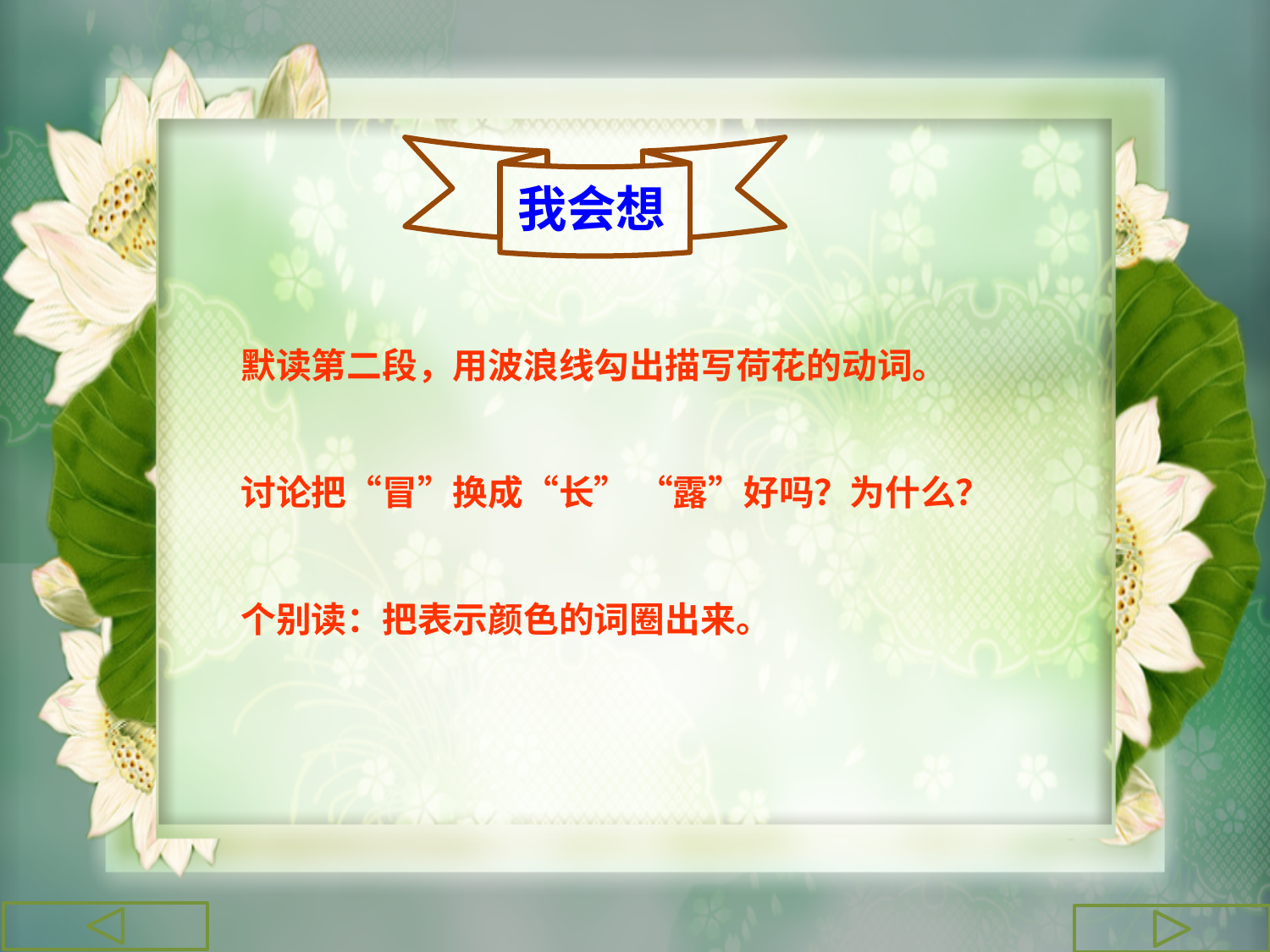

我会想
默读第二段，用波浪线勾出描写荷花的动词。

讨论把“冒”换成“长” “露”好吗？为什么？

个别读：把表示颜色的词圈出来。